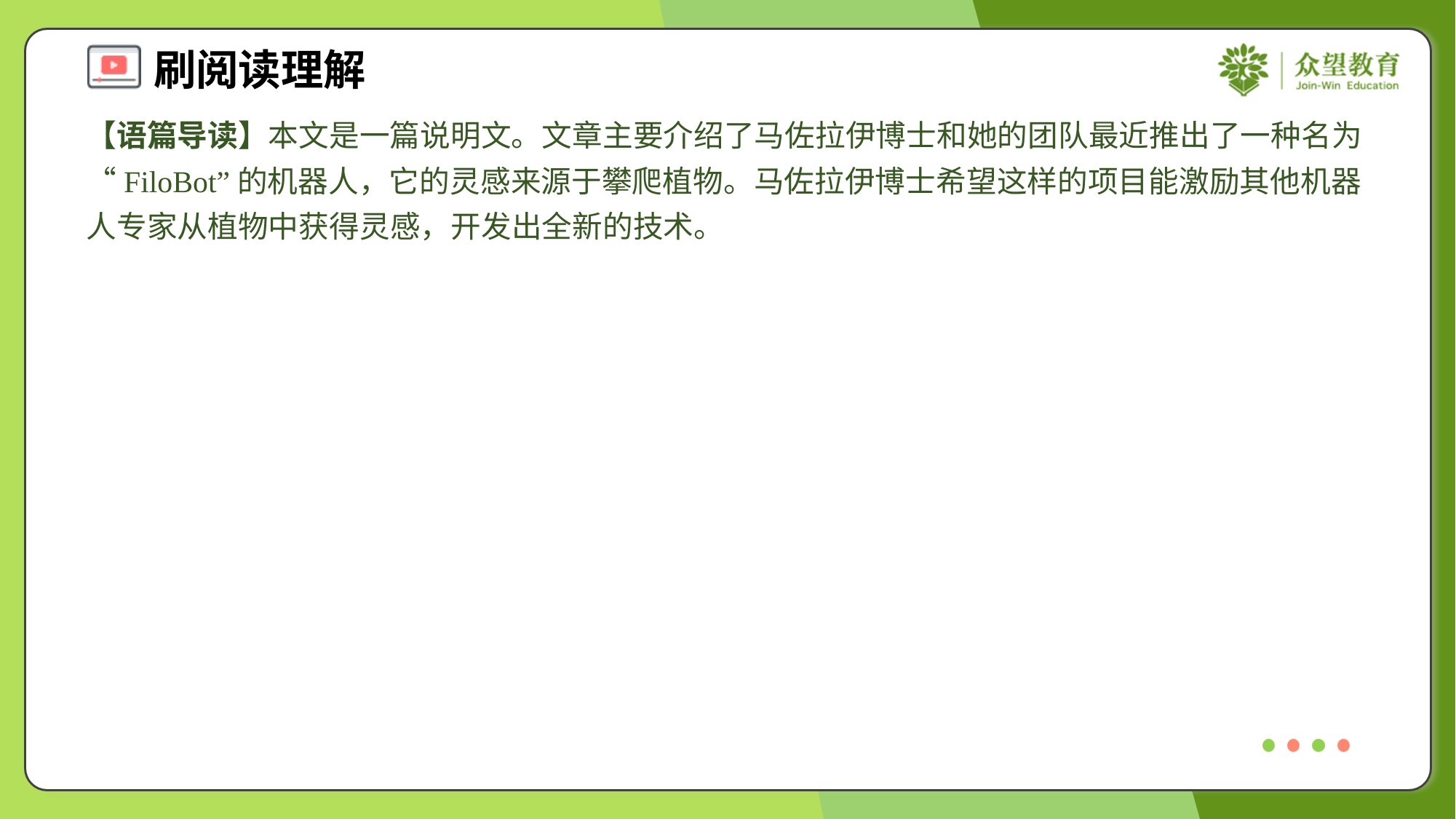

【语篇导读】本文是一篇说明文。文章主要介绍了马佐拉伊博士和她的团队最近推出了一种名为“FiloBot”的机器人，它的灵感来源于攀爬植物。马佐拉伊博士希望这样的项目能激励其他机器人专家从植物中获得灵感，开发出全新的技术。